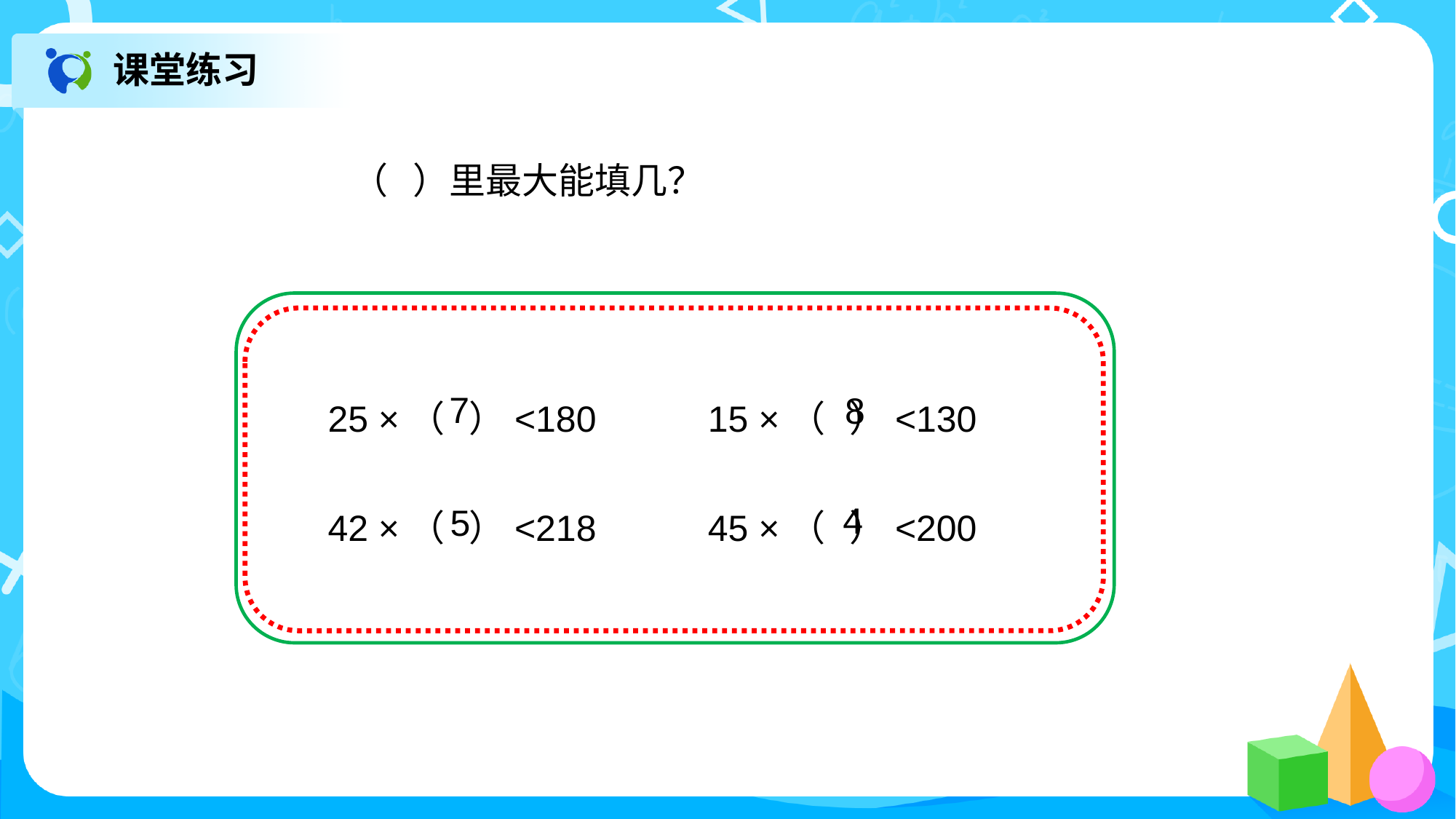

课堂练习
（   ）里最大能填几？

25 ×（   ）<180           15 ×（   ）<130
42 ×（   ）<218           45 ×（   ）<200
7
8
4
5